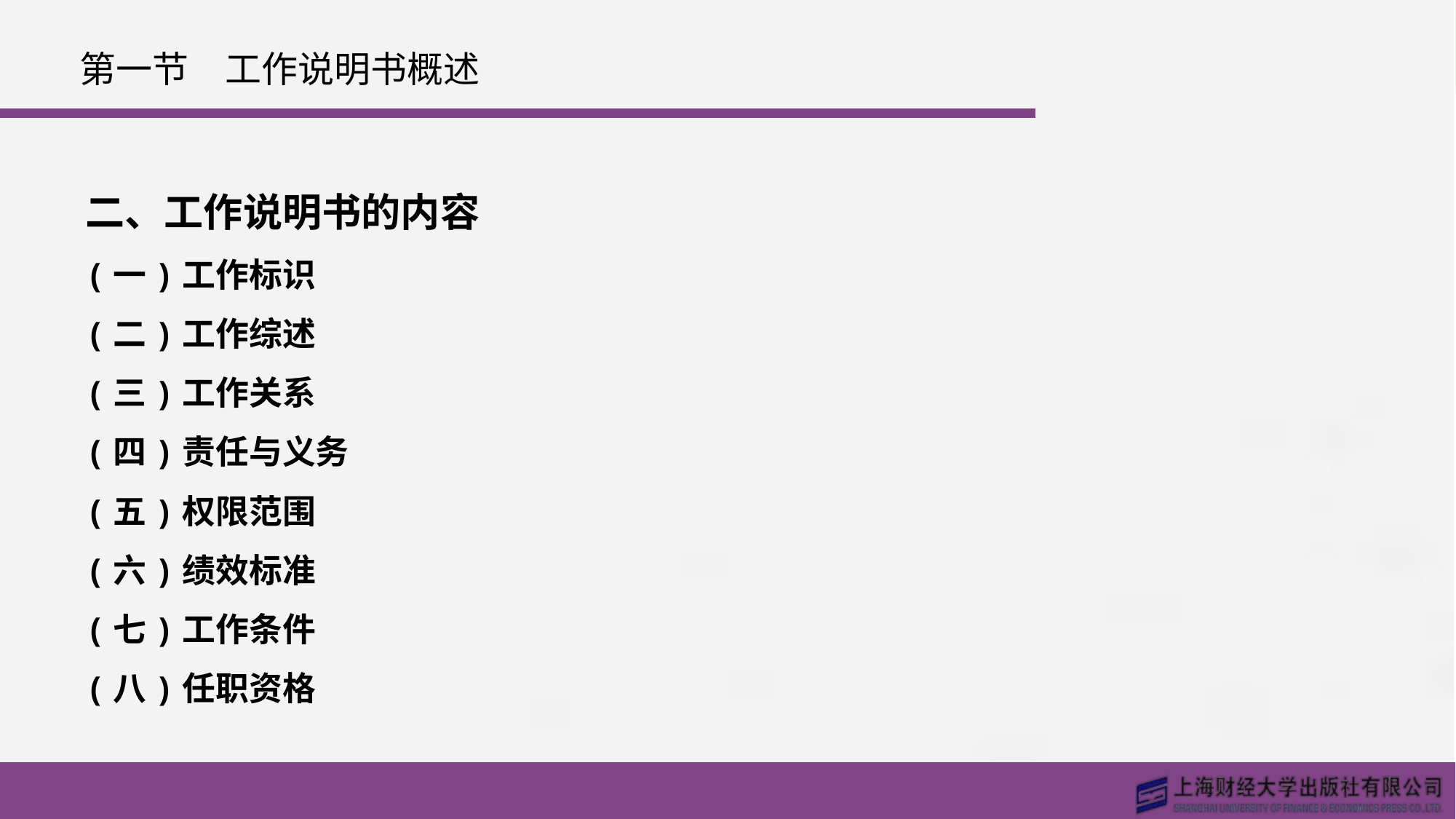

# 第一节　工作说明书概述
二、工作说明书的内容
(一)工作标识
(二)工作综述
(三)工作关系
(四)责任与义务
(五)权限范围
(六)绩效标准
(七)工作条件
(八)任职资格